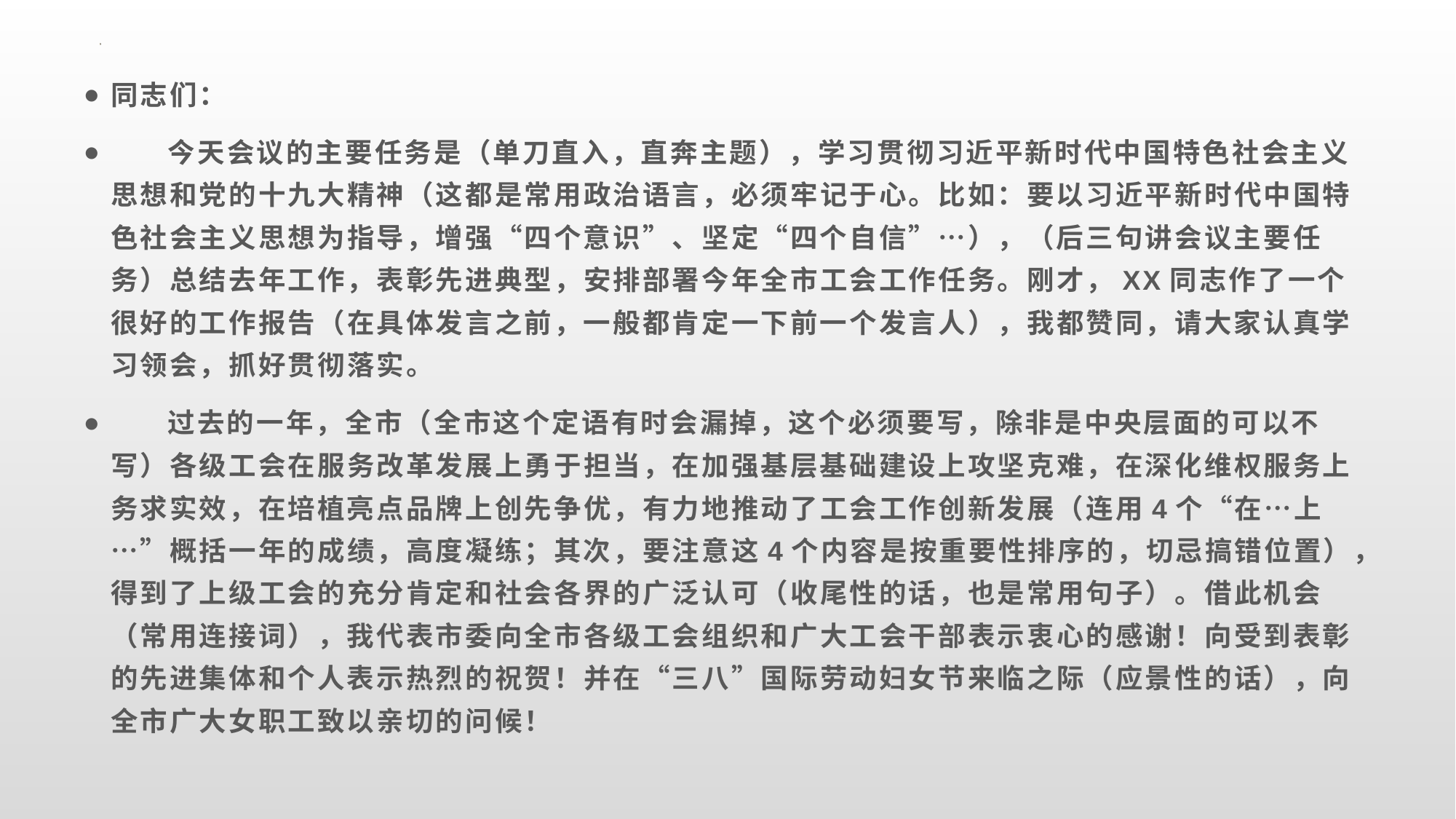

同志们：
      今天会议的主要任务是（单刀直入，直奔主题），学习贯彻习近平新时代中国特色社会主义思想和党的十九大精神（这都是常用政治语言，必须牢记于心。比如：要以习近平新时代中国特色社会主义思想为指导，增强“四个意识”、坚定“四个自信”…），（后三句讲会议主要任务）总结去年工作，表彰先进典型，安排部署今年全市工会工作任务。刚才，XX同志作了一个很好的工作报告（在具体发言之前，一般都肯定一下前一个发言人），我都赞同，请大家认真学习领会，抓好贯彻落实。
      过去的一年，全市（全市这个定语有时会漏掉，这个必须要写，除非是中央层面的可以不写）各级工会在服务改革发展上勇于担当，在加强基层基础建设上攻坚克难，在深化维权服务上务求实效，在培植亮点品牌上创先争优，有力地推动了工会工作创新发展（连用4个“在…上…”概括一年的成绩，高度凝练；其次，要注意这4个内容是按重要性排序的，切忌搞错位置），得到了上级工会的充分肯定和社会各界的广泛认可（收尾性的话，也是常用句子）。借此机会（常用连接词），我代表市委向全市各级工会组织和广大工会干部表示衷心的感谢！向受到表彰的先进集体和个人表示热烈的祝贺！并在“三八”国际劳动妇女节来临之际（应景性的话），向全市广大女职工致以亲切的问候！